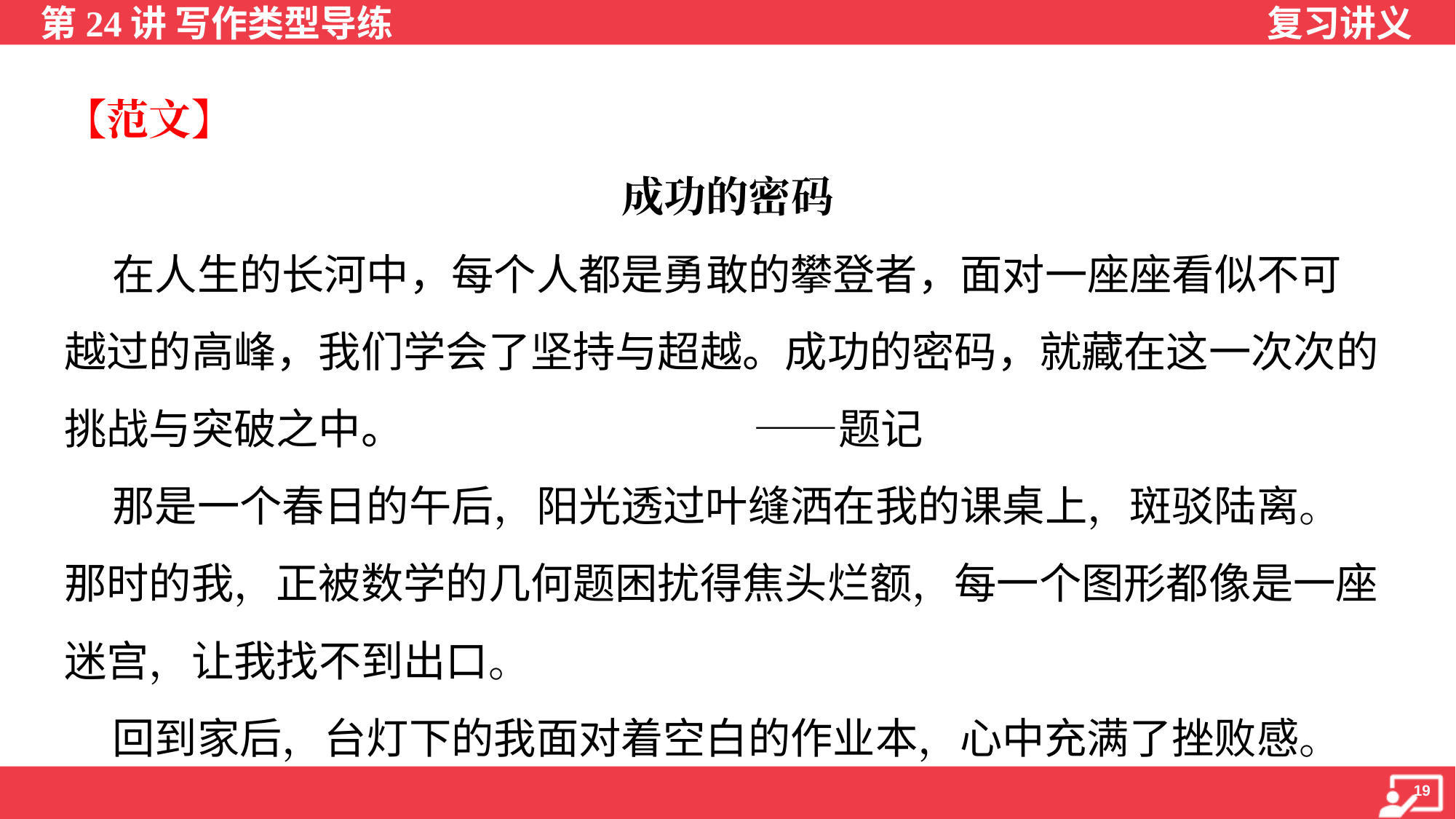

【范文】
成功的密码
    在人生的长河中，每个人都是勇敢的攀登者，面对一座座看似不可
越过的高峰，我们学会了坚持与超越。成功的密码，就藏在这一次次的
挑战与突破之中。                                     ——题记
    那是一个春日的午后，阳光透过叶缝洒在我的课桌上，斑驳陆离。
那时的我，正被数学的几何题困扰得焦头烂额，每一个图形都像是一座
迷宫，让我找不到出口。
    回到家后，台灯下的我面对着空白的作业本，心中充满了挫败感。